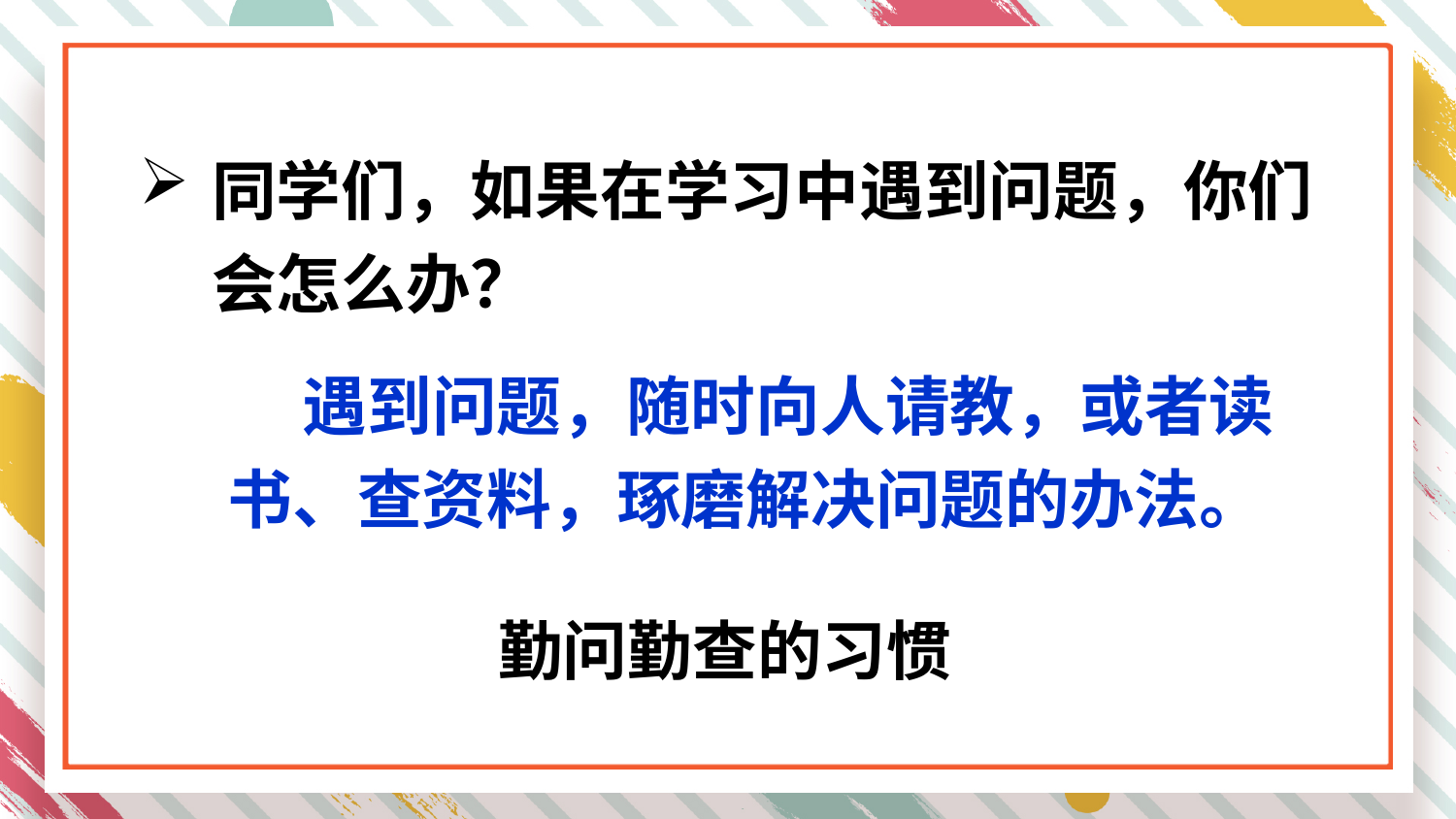

同学们，如果在学习中遇到问题，你们会怎么办？
    遇到问题，随时向人请教，或者读书、查资料，琢磨解决问题的办法。
勤问勤查的习惯